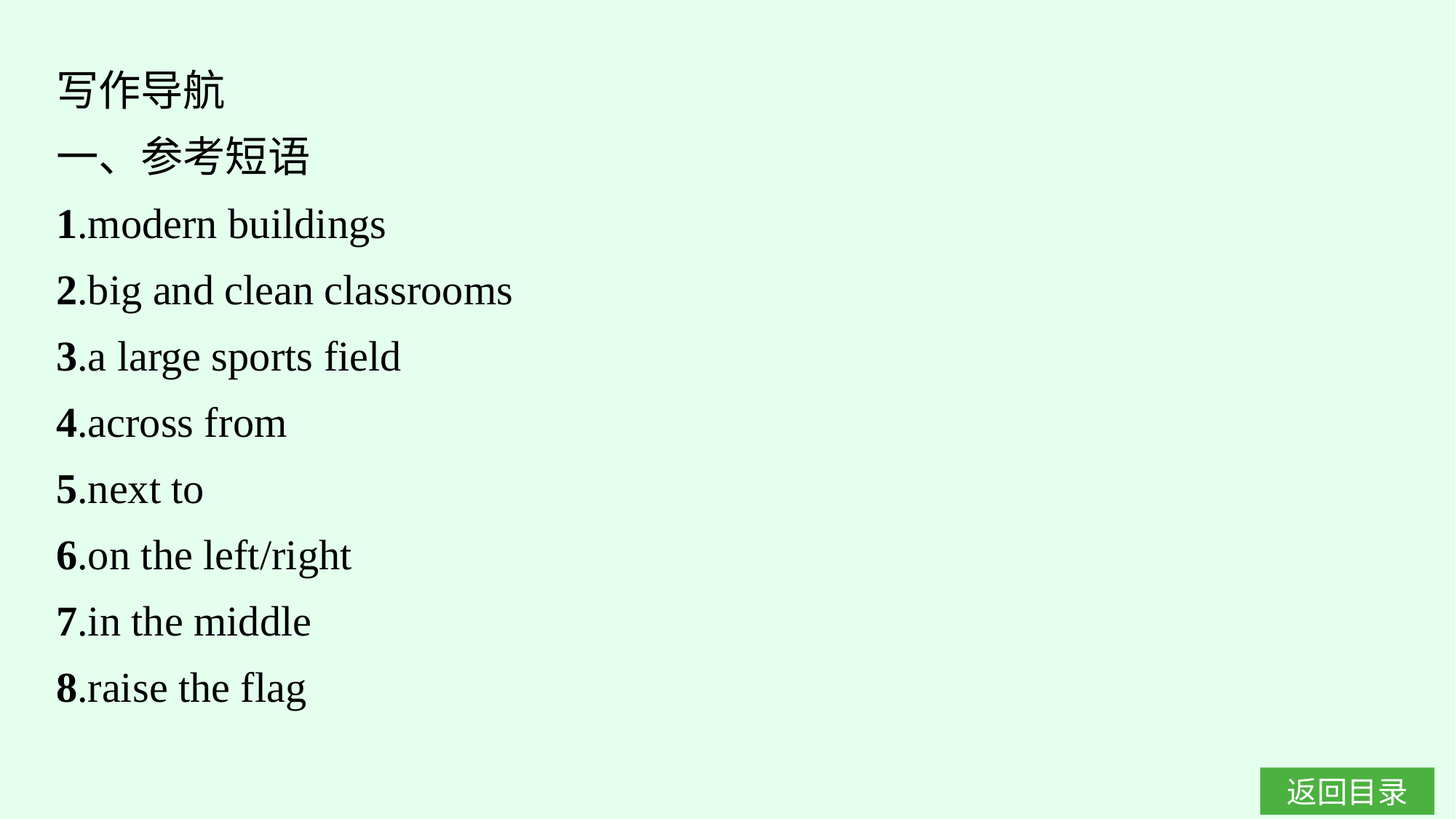

写作导航
一、参考短语
1.modern buildings
2.big and clean classrooms
3.a large sports field
4.across from
5.next to
6.on the left/right
7.in the middle
8.raise the flag